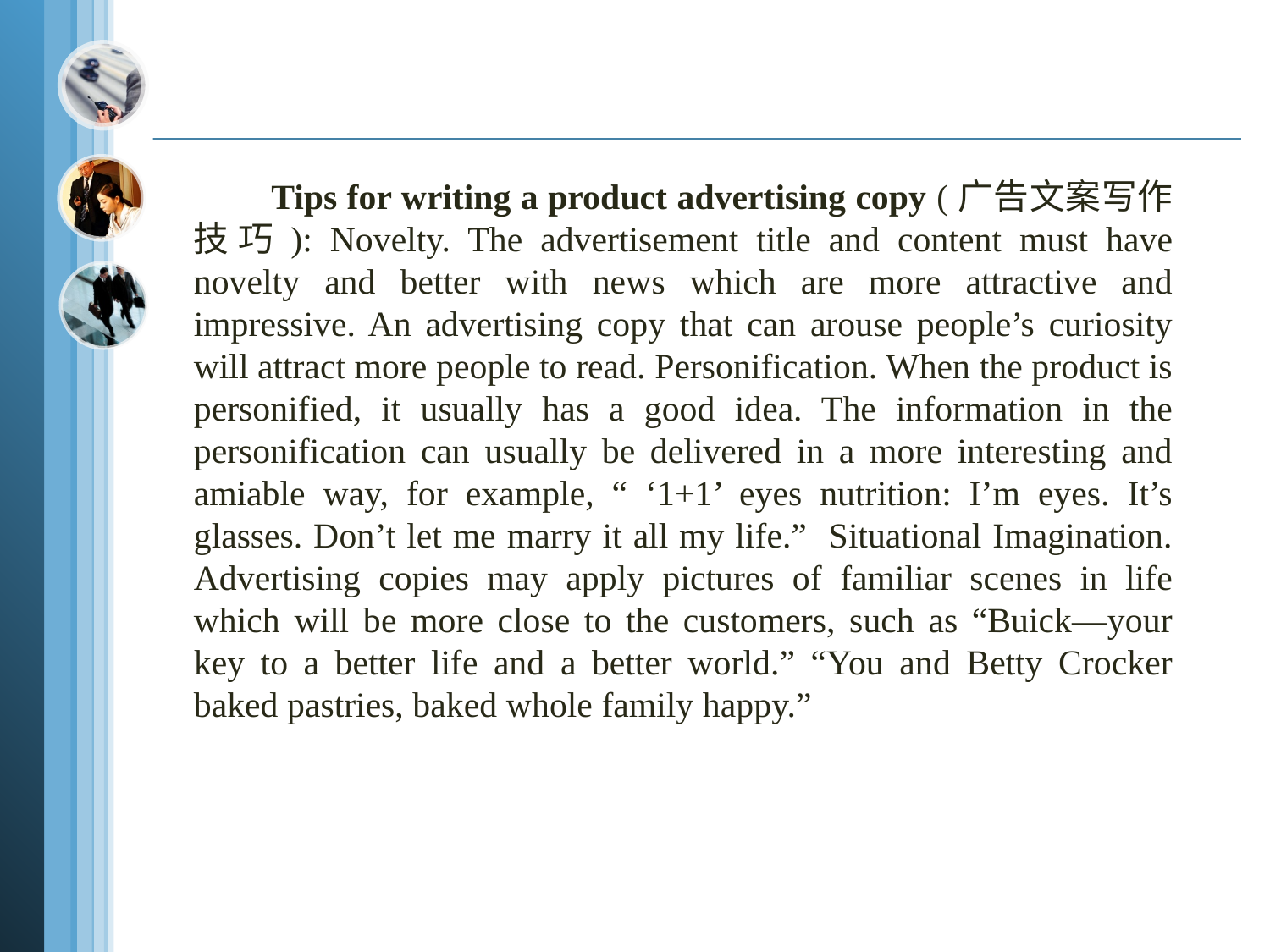

Tips for writing a product advertising copy (广告文案写作技巧): Novelty. The advertisement title and content must have novelty and better with news which are more attractive and impressive. An advertising copy that can arouse people’s curiosity will attract more people to read. Personification. When the product is personified, it usually has a good idea. The information in the personification can usually be delivered in a more interesting and amiable way, for example, “ ‘1+1’ eyes nutrition: I’m eyes. It’s glasses. Don’t let me marry it all my life.”  Situational Imagination. Advertising copies may apply pictures of familiar scenes in life which will be more close to the customers, such as “Buick—your key to a better life and a better world.” “You and Betty Crocker baked pastries, baked whole family happy.”